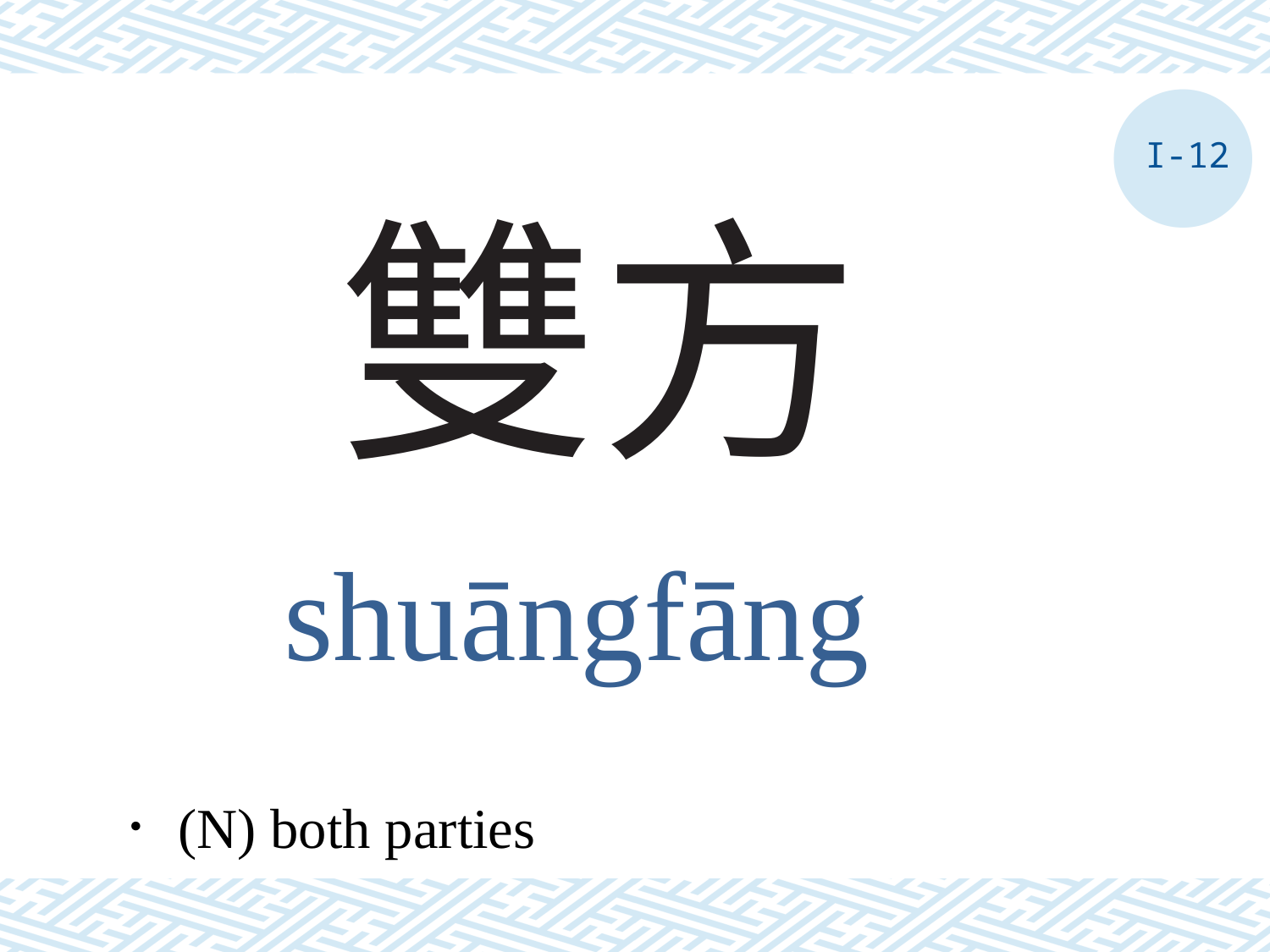

I-12

# 雙方
shuāngfāng
．(N) both parties